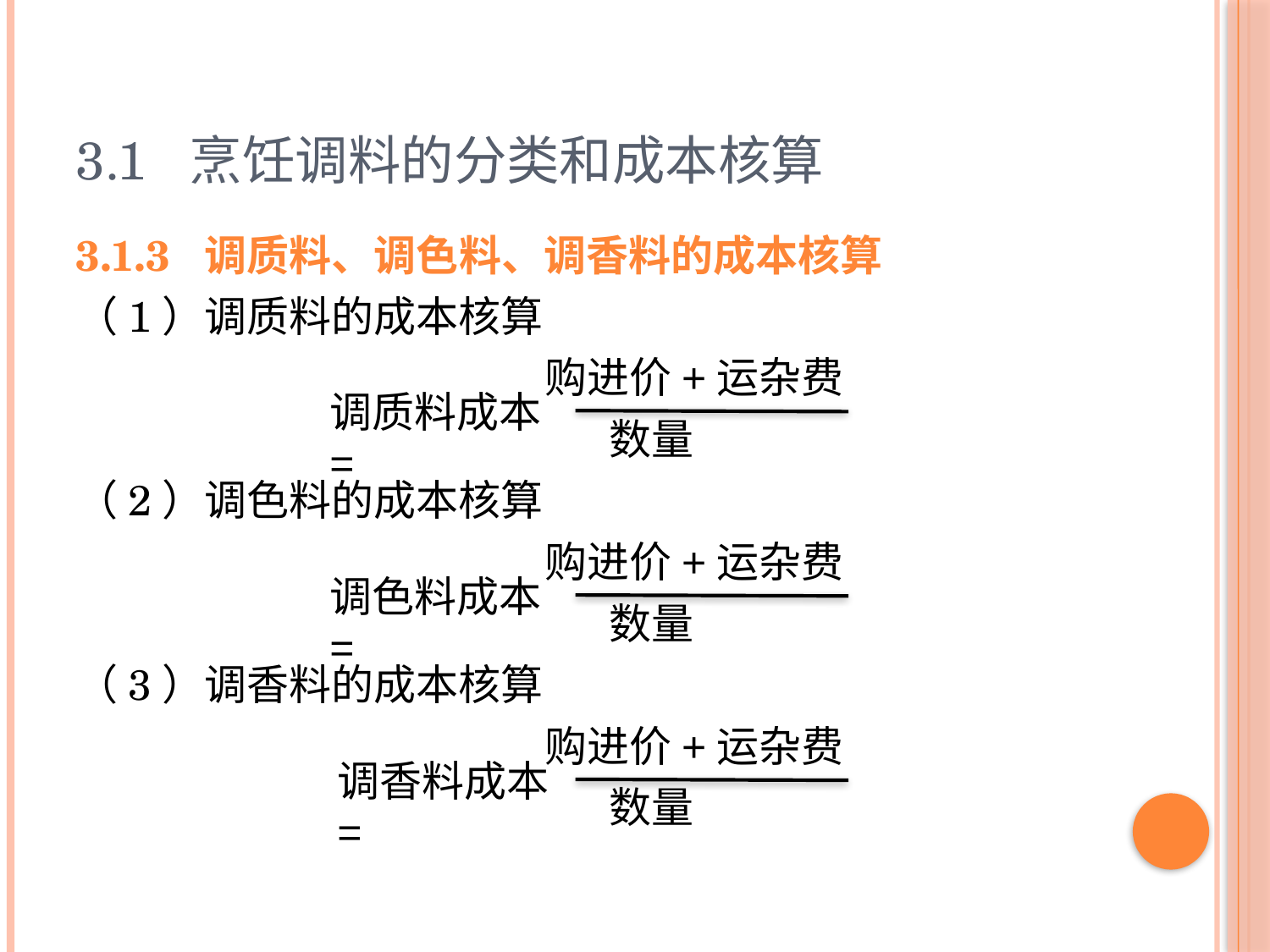

# 3.1  烹饪调料的分类和成本核算
3.1.3  调质料、调色料、调香料的成本核算
（1）调质料的成本核算
                    购进价+运杂费
           数量
（2）调色料的成本核算
                    购进价+运杂费
           数量
（3）调香料的成本核算
                    购进价+运杂费
           数量

调质料成本=
调色料成本=
调香料成本=